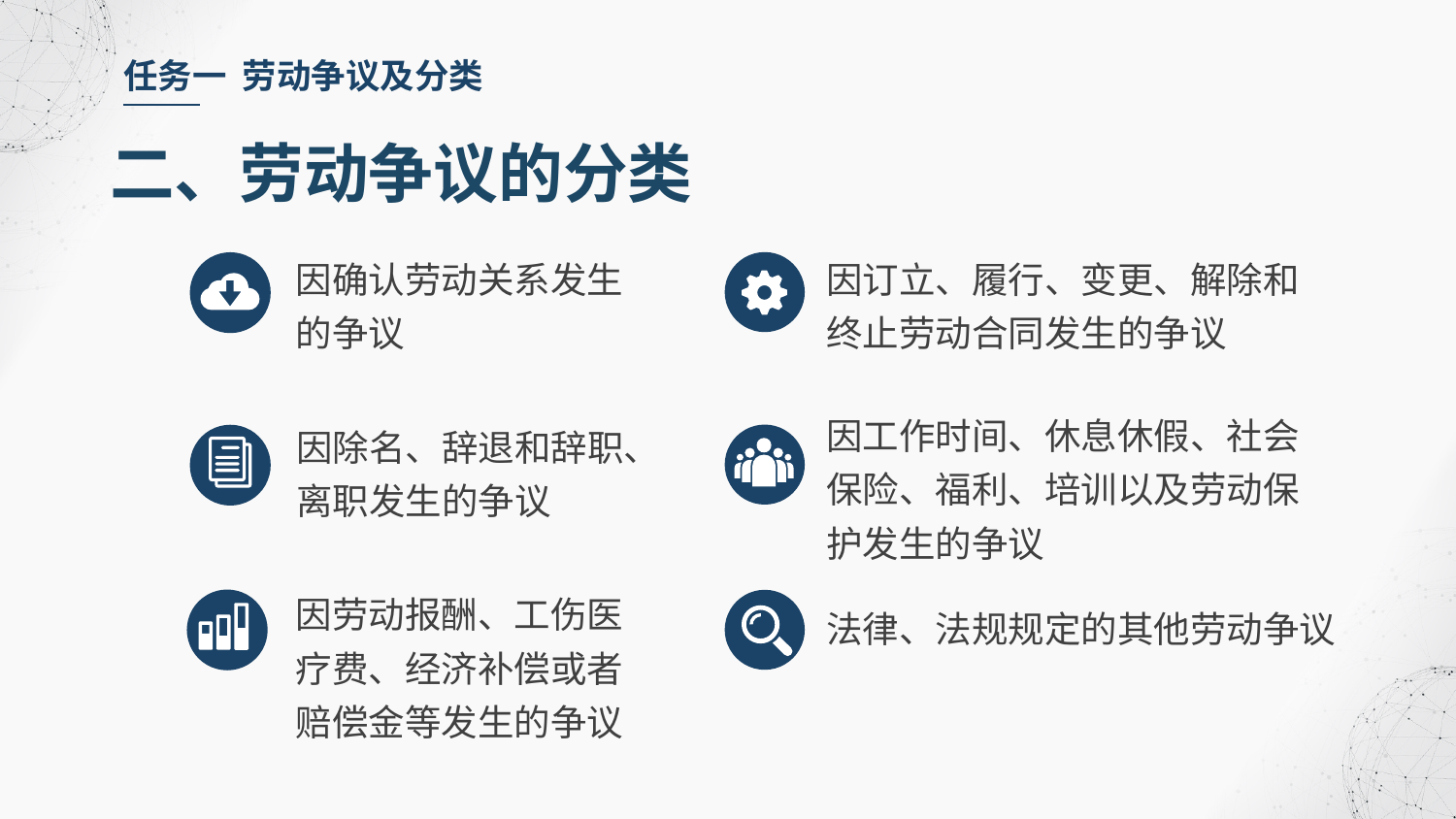

任务一  劳动争议及分类
二、劳动争议的分类
因确认劳动关系发生的争议
因订立、履行、变更、解除和终止劳动合同发生的争议

因工作时间、休息休假、社会保险、福利、培训以及劳动保护发生的争议
因除名、辞退和辞职、离职发生的争议

因劳动报酬、工伤医疗费、经济补偿或者赔偿金等发生的争议

法律、法规规定的其他劳动争议